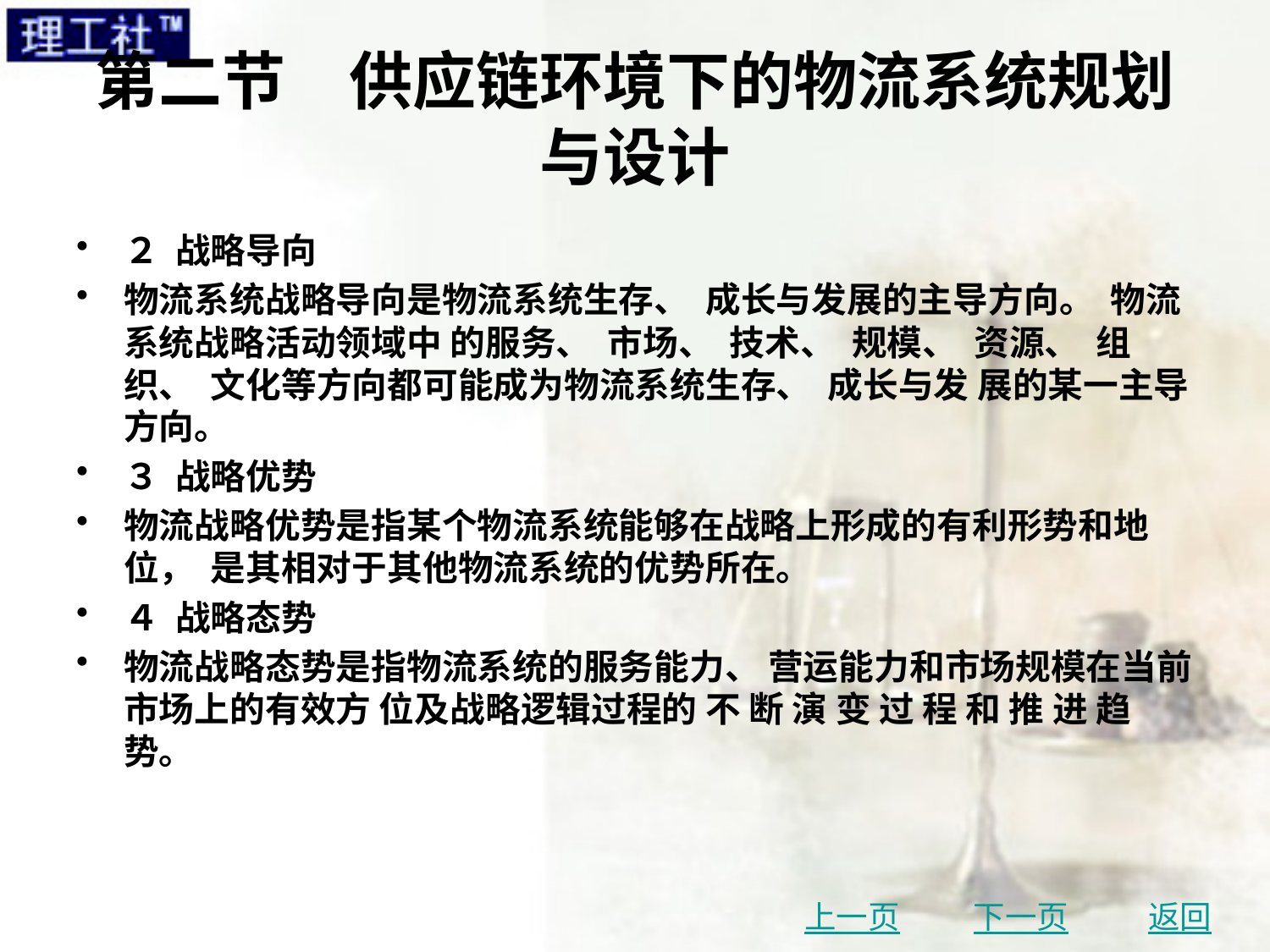

# 第二节　供应链环境下的物流系统规划与设计
２  战略导向
物流系统战略导向是物流系统生存、  成长与发展的主导方向。  物流系统战略活动领域中 的服务、  市场、  技术、  规模、  资源、  组织、  文化等方向都可能成为物流系统生存、  成长与发 展的某一主导方向。
３  战略优势
物流战略优势是指某个物流系统能够在战略上形成的有利形势和地位，  是其相对于其他物流系统的优势所在。
４  战略态势
物流战略态势是指物流系统的服务能力、 营运能力和市场规模在当前市场上的有效方 位及战略逻辑过程的 不 断 演 变 过 程 和 推 进 趋 势。
上一页
下一页
返回